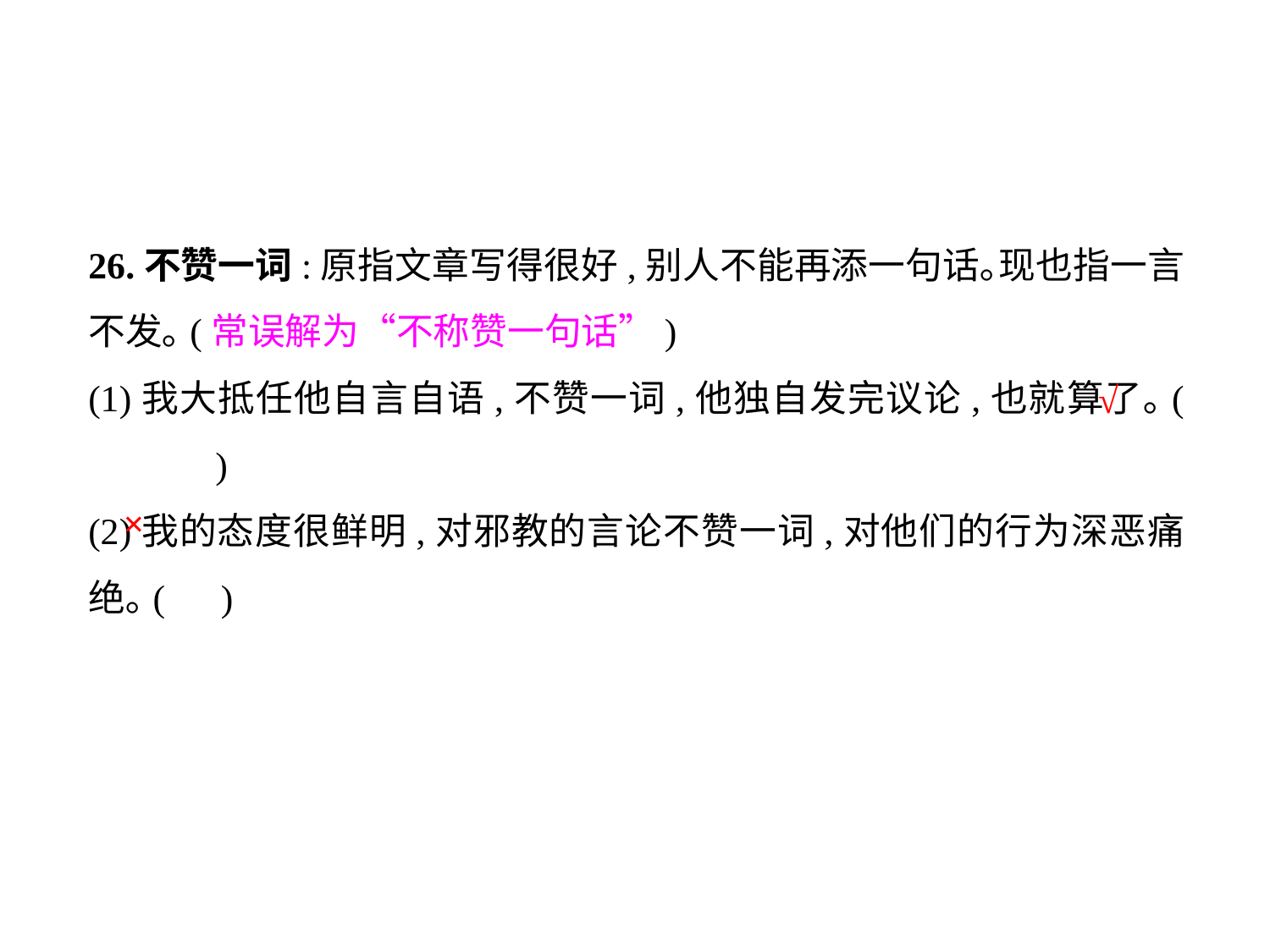

26.不赞一词:原指文章写得很好,别人不能再添一句话｡现也指一言不发｡(常误解为“不称赞一句话”)
(1)我大抵任他自言自语,不赞一词,他独自发完议论,也就算了｡(	)
(2)我的态度很鲜明,对邪教的言论不赞一词,对他们的行为深恶痛绝｡(      )
√
×